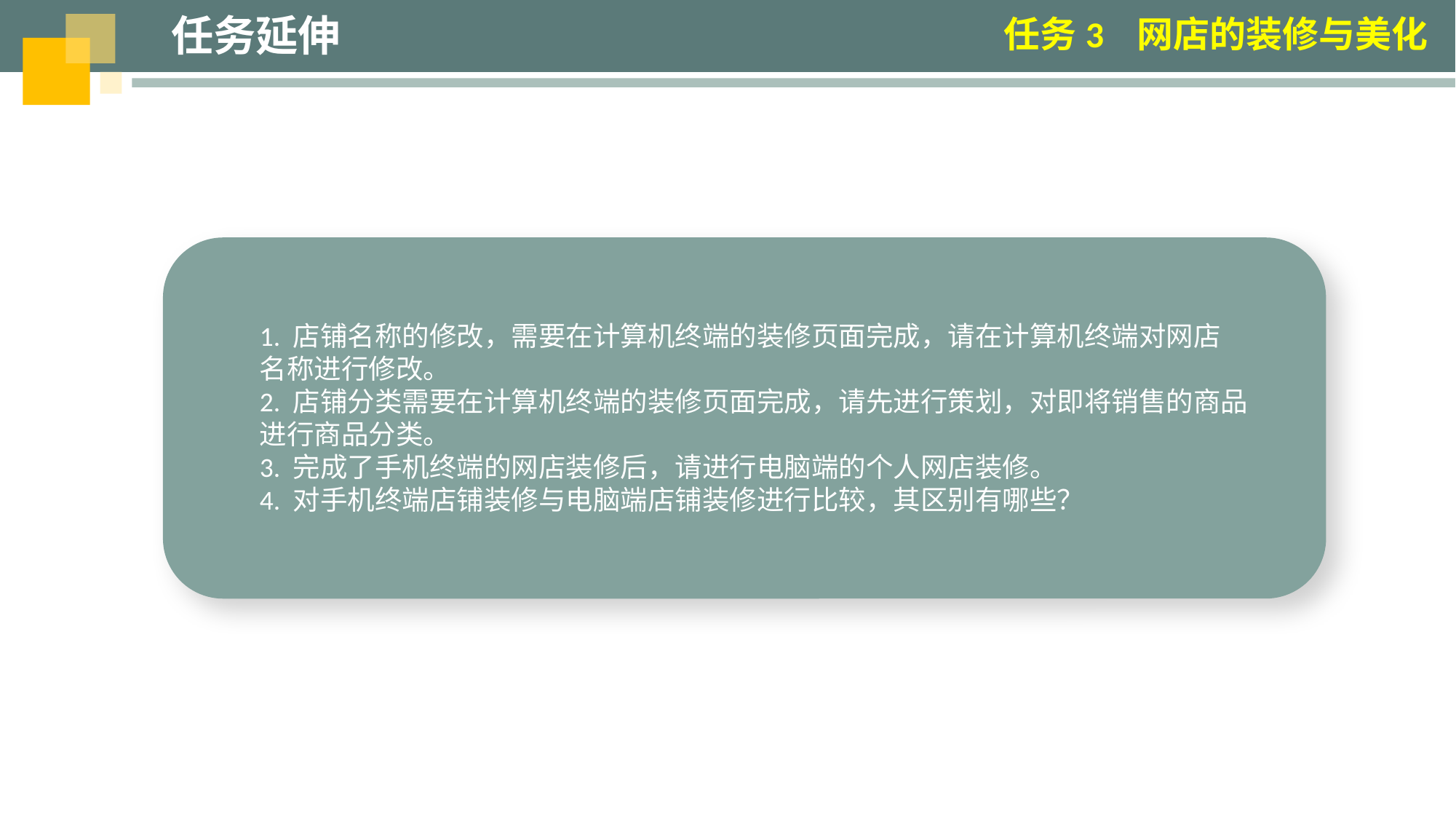

任务延伸

任务3   网店的装修与美化

1. 店铺名称的修改，需要在计算机终端的装修页面完成，请在计算机终端对网店
名称进行修改。
2. 店铺分类需要在计算机终端的装修页面完成，请先进行策划，对即将销售的商品
进行商品分类。
3. 完成了手机终端的网店装修后，请进行电脑端的个人网店装修。
4. 对手机终端店铺装修与电脑端店铺装修进行比较，其区别有哪些？